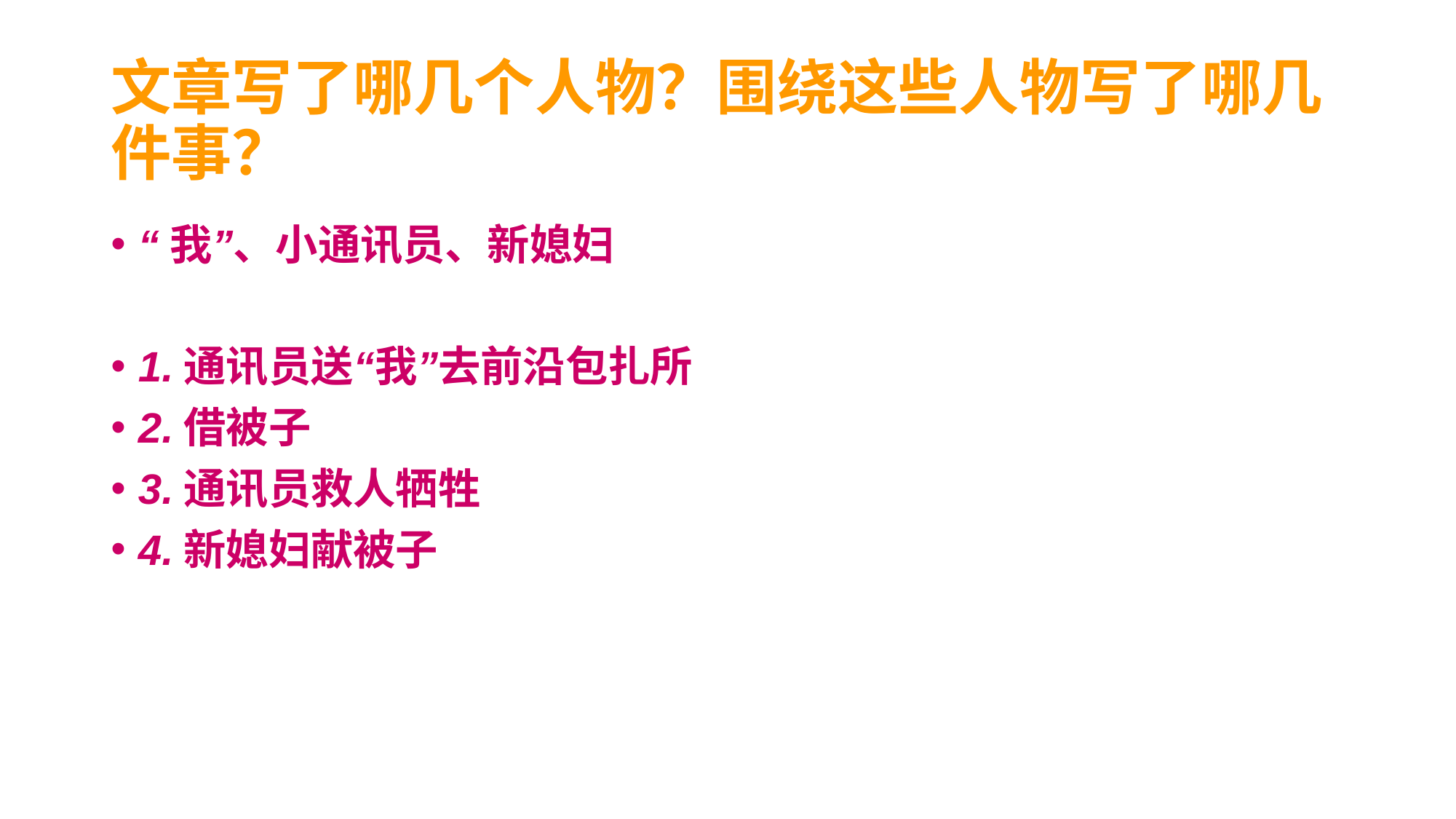

# 文章写了哪几个人物？围绕这些人物写了哪几件事？
“我”、小通讯员、新媳妇

1.通讯员送“我”去前沿包扎所
2.借被子
3.通讯员救人牺牲
4.新媳妇献被子